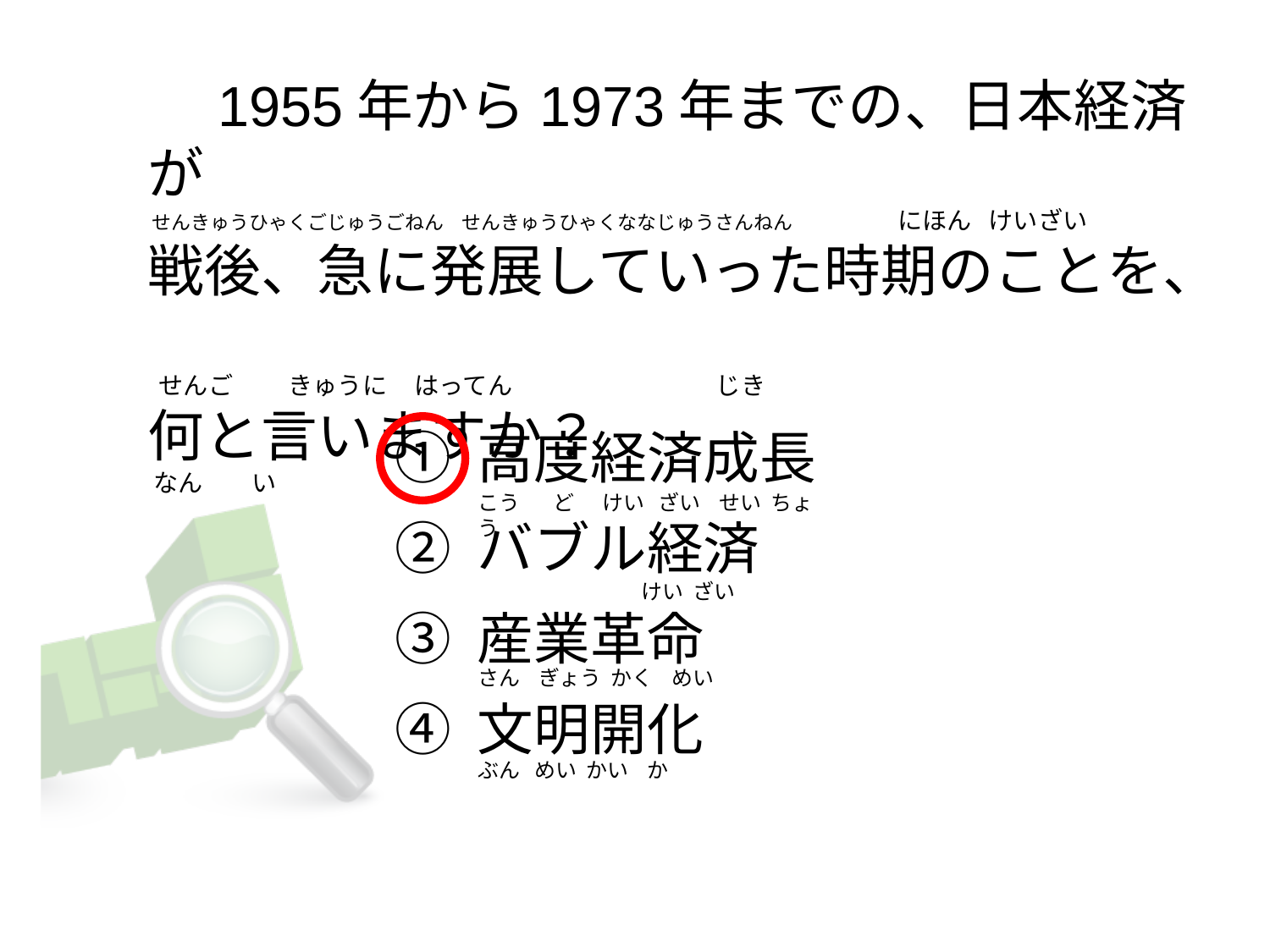

# 1955年から1973年までの、日本経済が  せんきゅうひゃくごじゅうごねん    せんきゅうひゃくななじゅうさんねん                   にほん   けいざい 戦後、急に発展していった時期のことを、   せんご          きゅうに     はってん                                     じき 何と言いますか？  なん         い
① 高度経済成長
② バブル経済
③ 産業革命
④ 文明開化

こう       ど      けい   ざい    せい  ちょう
                                  けい  ざい
さん    ぎょう  かく    めい
ぶん   めい  かい    か